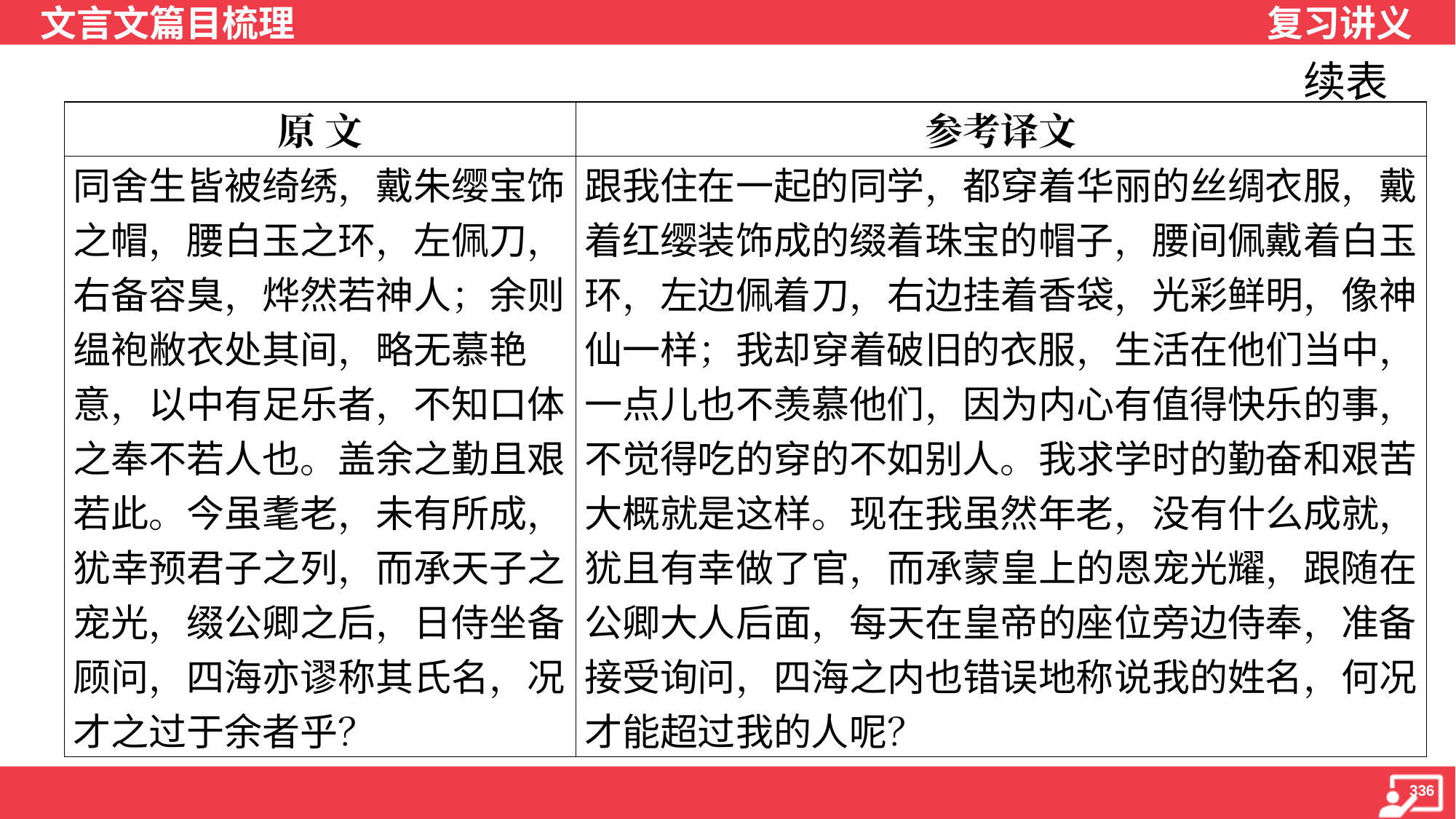

续表
| 原 文 | 参考译文 |
| --- | --- |
| 同舍生皆被绮绣，戴朱缨宝饰之帽，腰白玉之环，左佩刀，右备容臭，烨然若神人；余则缊袍敝衣处其间，略无慕艳意，以中有足乐者，不知口体之奉不若人也。盖余之勤且艰若此。今虽耄老，未有所成，犹幸预君子之列，而承天子之宠光，缀公卿之后，日侍坐备顾问，四海亦谬称其氏名，况才之过于余者乎？ | 跟我住在一起的同学，都穿着华丽的丝绸衣服，戴着红缨装饰成的缀着珠宝的帽子，腰间佩戴着白玉环，左边佩着刀，右边挂着香袋，光彩鲜明，像神仙一样；我却穿着破旧的衣服，生活在他们当中，一点儿也不羡慕他们，因为内心有值得快乐的事，不觉得吃的穿的不如别人。我求学时的勤奋和艰苦大概就是这样。现在我虽然年老，没有什么成就，犹且有幸做了官，而承蒙皇上的恩宠光耀，跟随在公卿大人后面，每天在皇帝的座位旁边侍奉，准备接受询问，四海之内也错误地称说我的姓名，何况才能超过我的人呢？ |